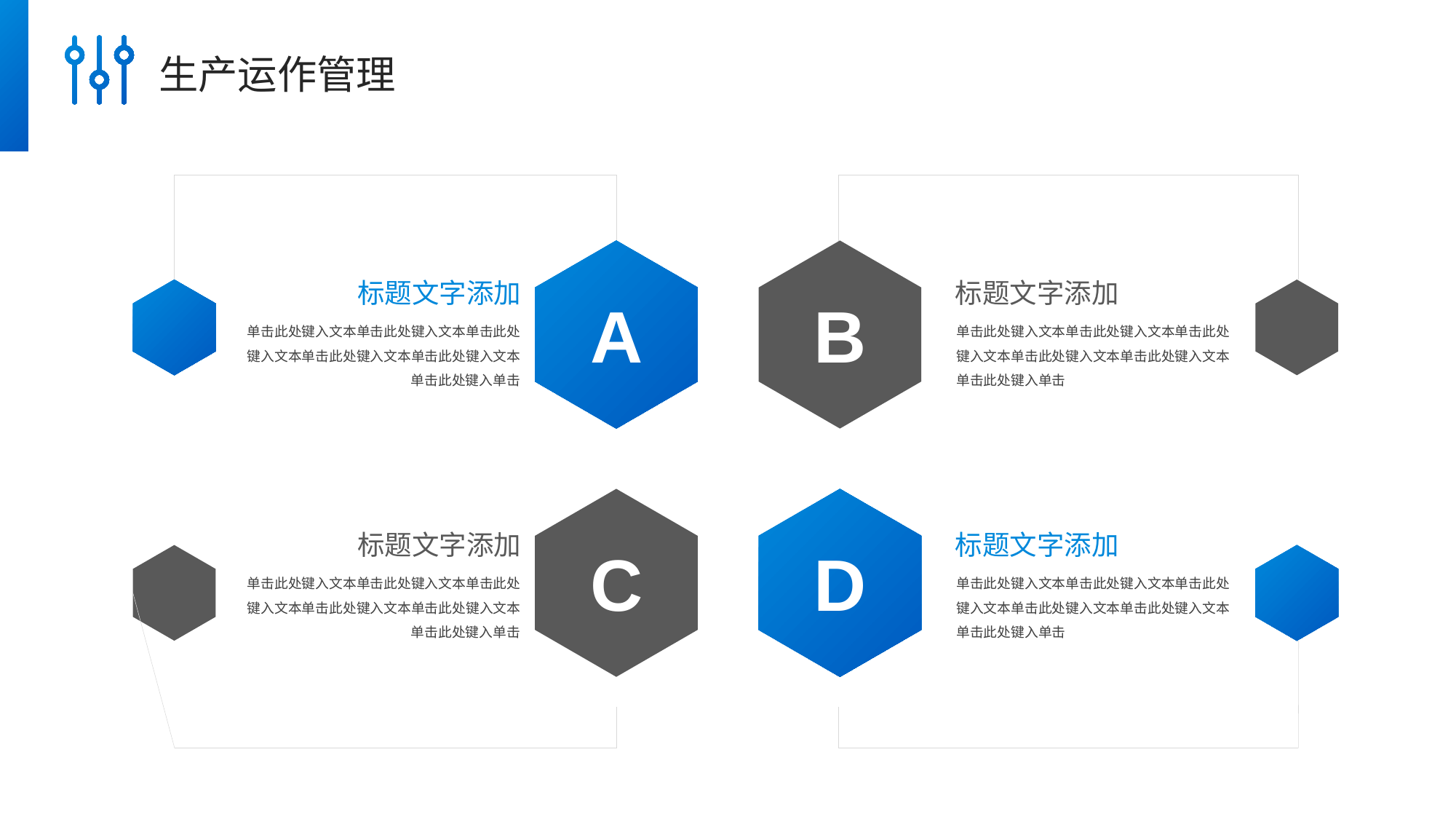

生产运作管理

标题文字添加
标题文字添加

A
B
单击此处键入文本单击此处键入文本单击此处键入文本单击此处键入文本单击此处键入文本单击此处键入单击
单击此处键入文本单击此处键入文本单击此处键入文本单击此处键入文本单击此处键入文本单击此处键入单击

标题文字添加
标题文字添加
C
D

单击此处键入文本单击此处键入文本单击此处键入文本单击此处键入文本单击此处键入文本单击此处键入单击
单击此处键入文本单击此处键入文本单击此处键入文本单击此处键入文本单击此处键入文本单击此处键入单击